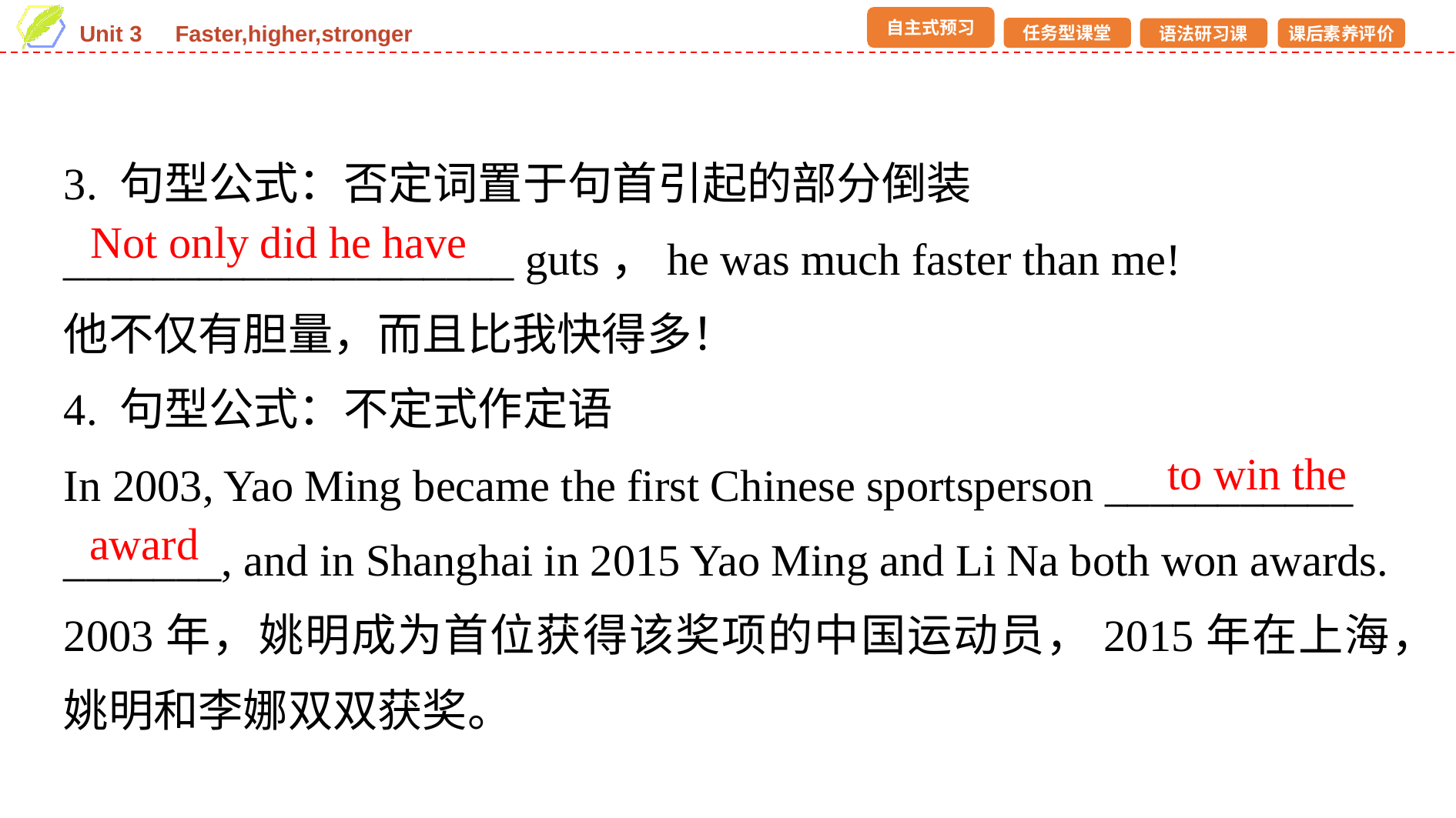

3. 句型公式：否定词置于句首引起的部分倒装
____________________ guts，he was much faster than me!
他不仅有胆量，而且比我快得多！
4. 句型公式：不定式作定语
In 2003, Yao Ming became the first Chinese sportsperson ___________
_______, and in Shanghai in 2015 Yao Ming and Li Na both won awards.
2003年，姚明成为首位获得该奖项的中国运动员，2015年在上海，姚明和李娜双双获奖。
Not only did he have
to win the
award